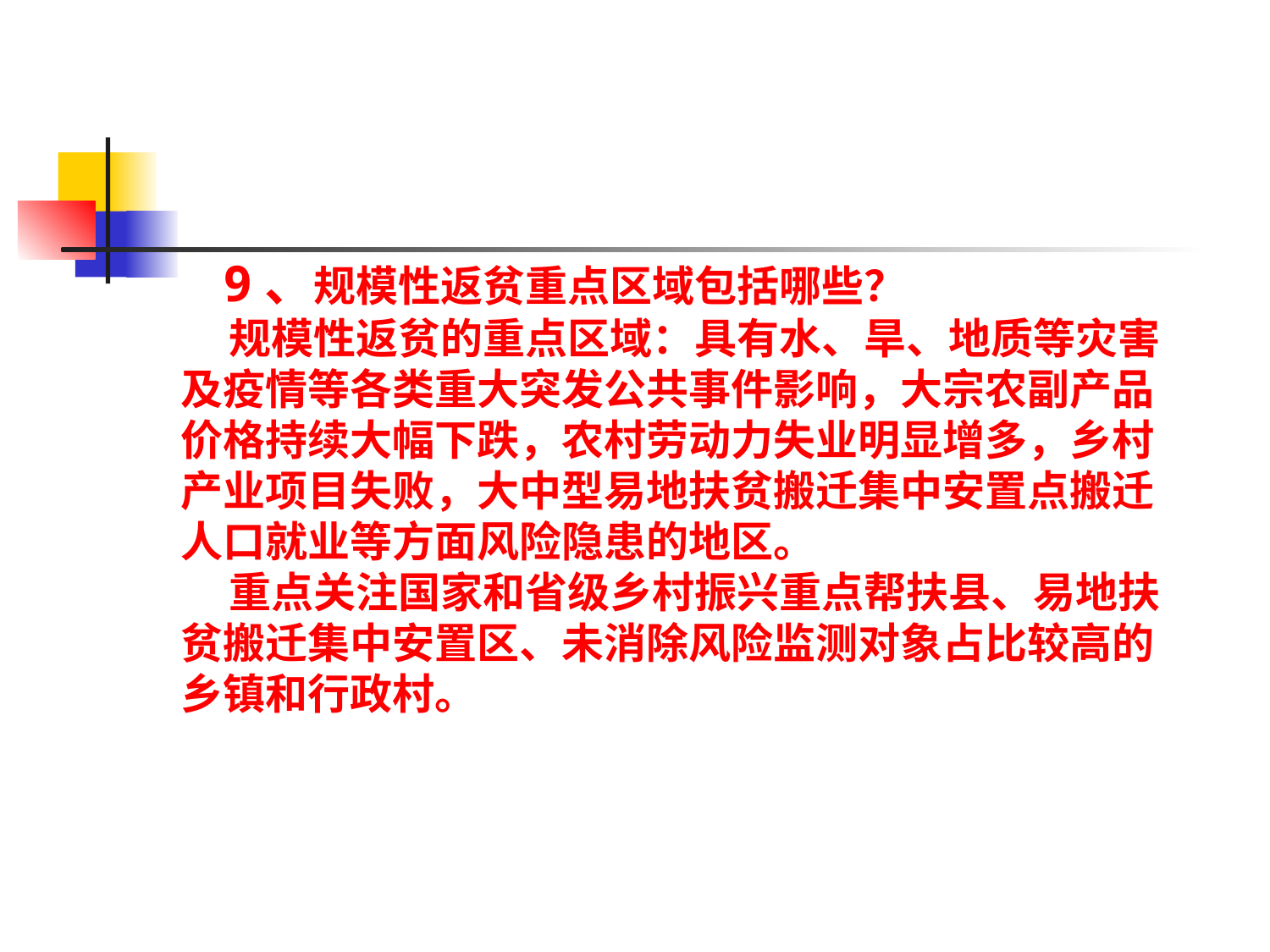

9、规模性返贫重点区域包括哪些？
    规模性返贫的重点区域：具有水、旱、地质等灾害及疫情等各类重大突发公共事件影响，大宗农副产品价格持续大幅下跌，农村劳动力失业明显增多，乡村产业项目失败，大中型易地扶贫搬迁集中安置点搬迁人口就业等方面风险隐患的地区。
    重点关注国家和省级乡村振兴重点帮扶县、易地扶贫搬迁集中安置区、未消除风险监测对象占比较高的乡镇和行政村。